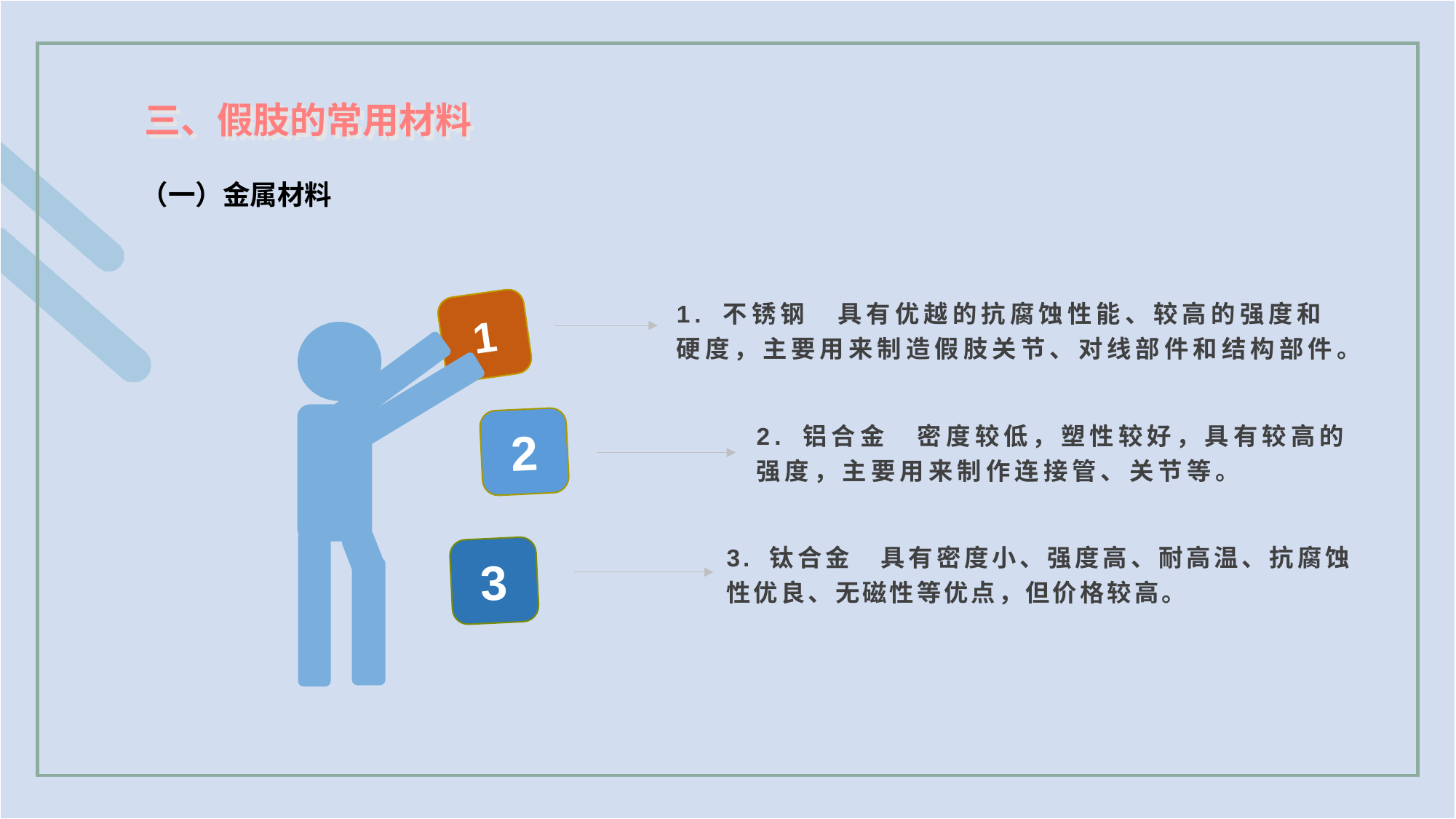

三、假肢的常用材料
（一）金属材料
1. 不锈钢　具有优越的抗腐蚀性能、较高的强度和硬度，主要用来制造假肢关节、对线部件和结构部件。
1

2. 铝合金　密度较低，塑性较好，具有较高的强度，主要用来制作连接管、关节等。
2
3. 钛合金　具有密度小、强度高、耐高温、抗腐蚀性优良、无磁性等优点，但价格较高。
3